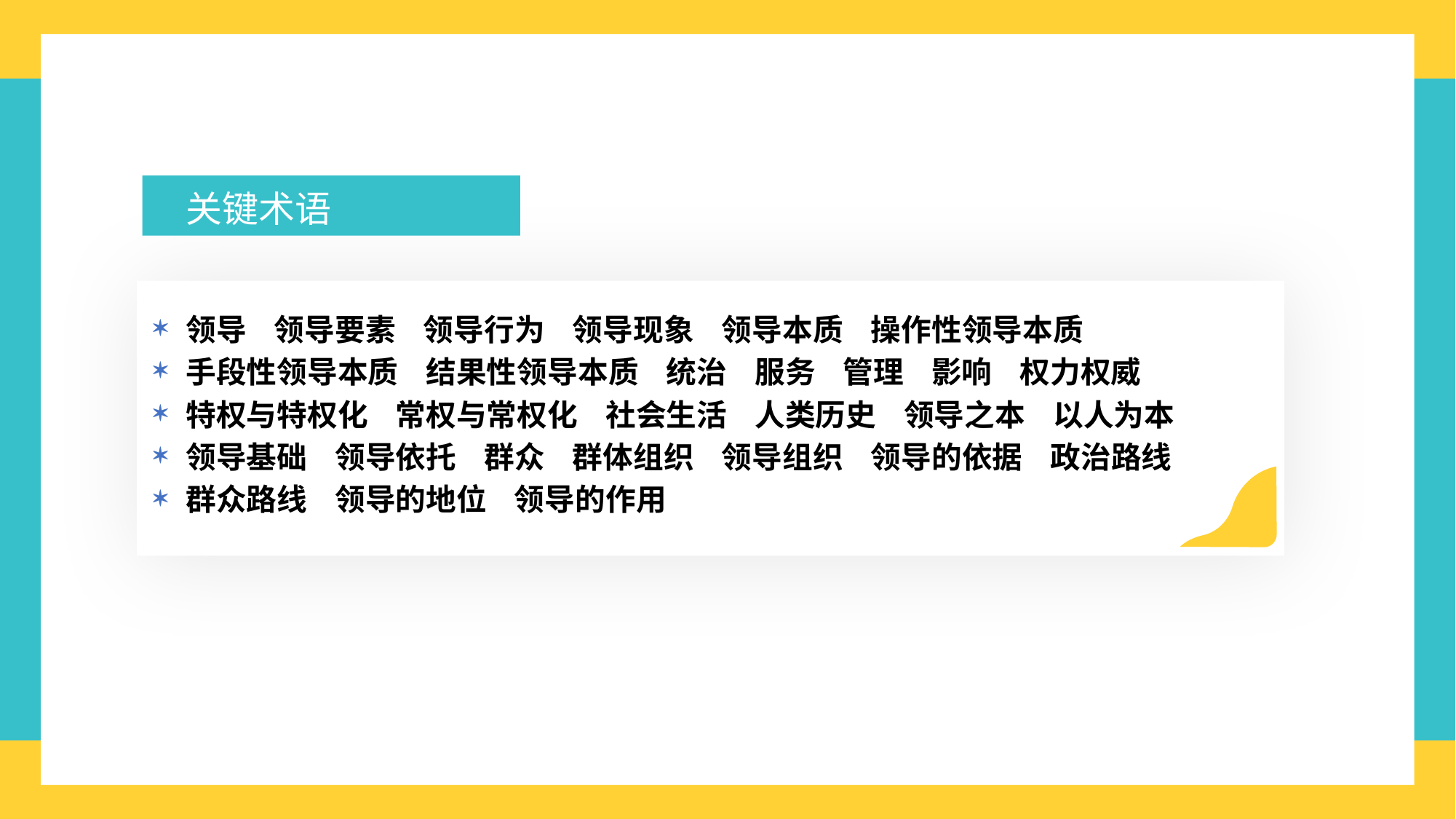

关键术语

领导    领导要素    领导行为    领导现象    领导本质    操作性领导本质
手段性领导本质    结果性领导本质    统治    服务    管理    影响    权力权威
特权与特权化    常权与常权化    社会生活    人类历史    领导之本    以人为本
领导基础    领导依托    群众    群体组织    领导组织    领导的依据    政治路线
群众路线    领导的地位    领导的作用